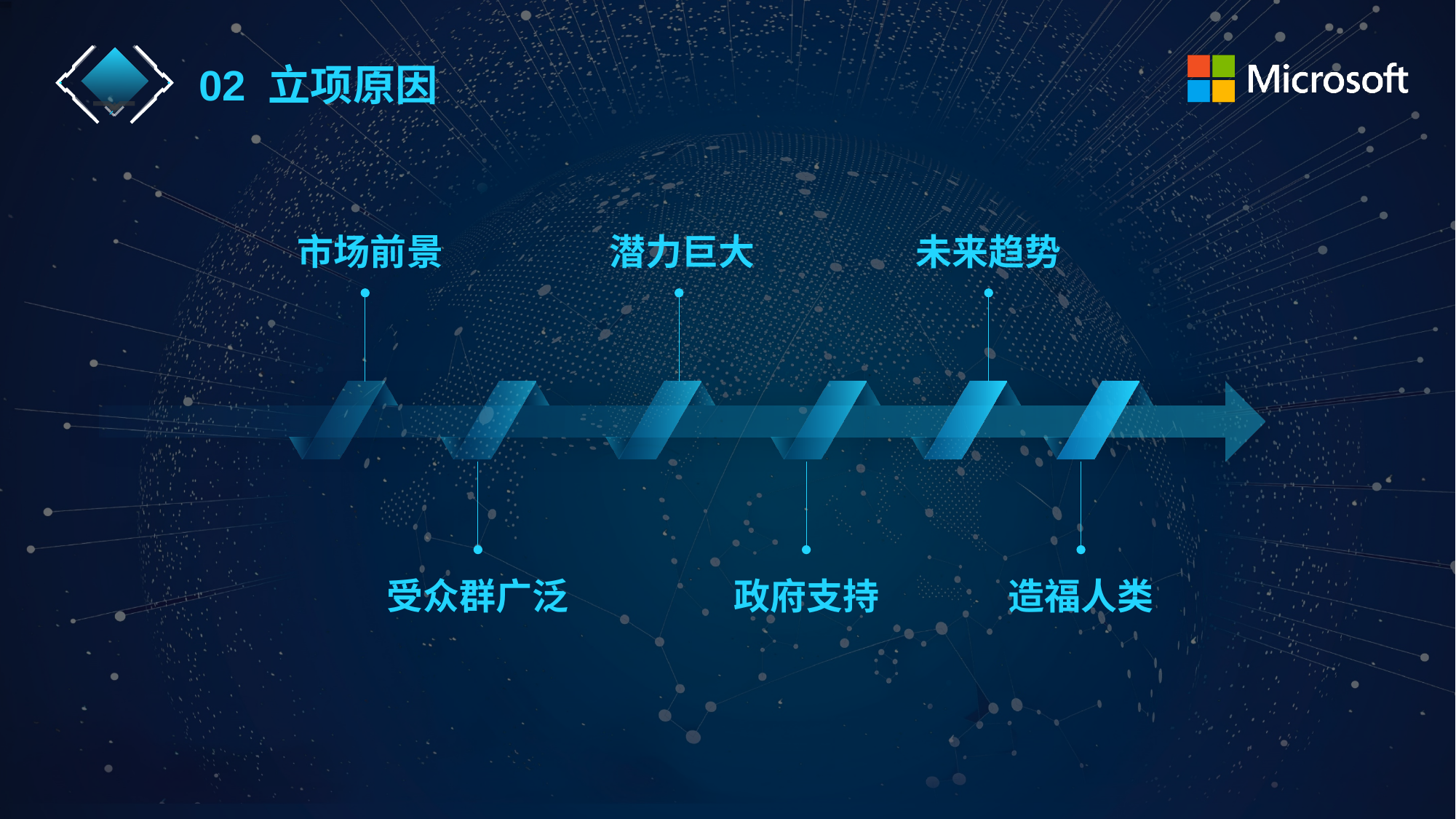

02 立项原因
市场前景
潜力巨大
未来趋势

受众群广泛
政府支持
造福人类